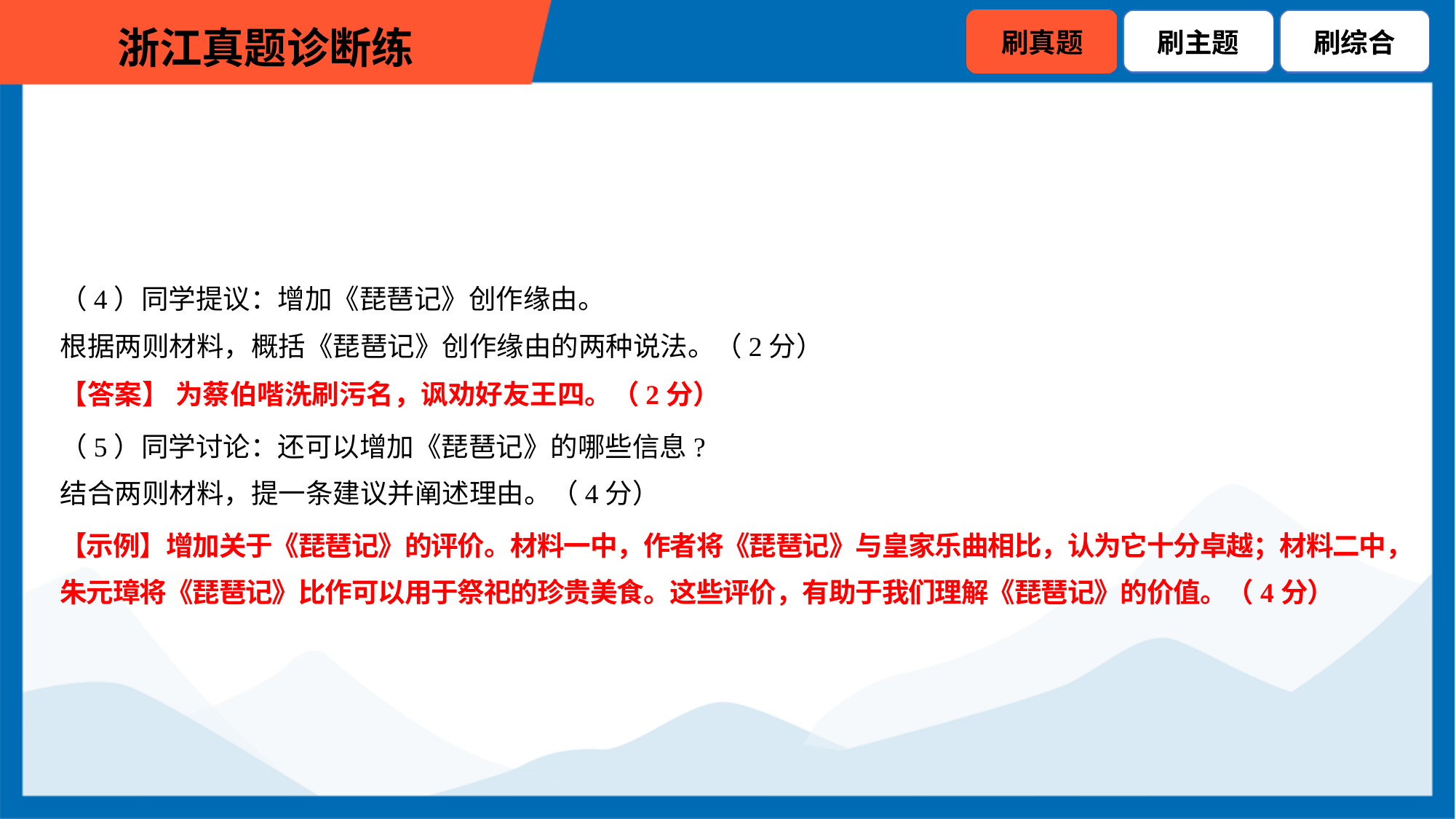

（4）同学提议：增加《琵琶记》创作缘由。
根据两则材料，概括《琵琶记》创作缘由的两种说法。（2分）
【答案】 为蔡伯喈洗刷污名，讽劝好友王四。（2分）
（5）同学讨论：还可以增加《琵琶记》的哪些信息?
结合两则材料，提一条建议并阐述理由。（4分）
【示例】增加关于《琵琶记》的评价。材料一中，作者将《琵琶记》与皇家乐曲相比，认为它十分卓越；材料二中，
朱元璋将《琵琶记》比作可以用于祭祀的珍贵美食。这些评价，有助于我们理解《琵琶记》的价值。（4分）